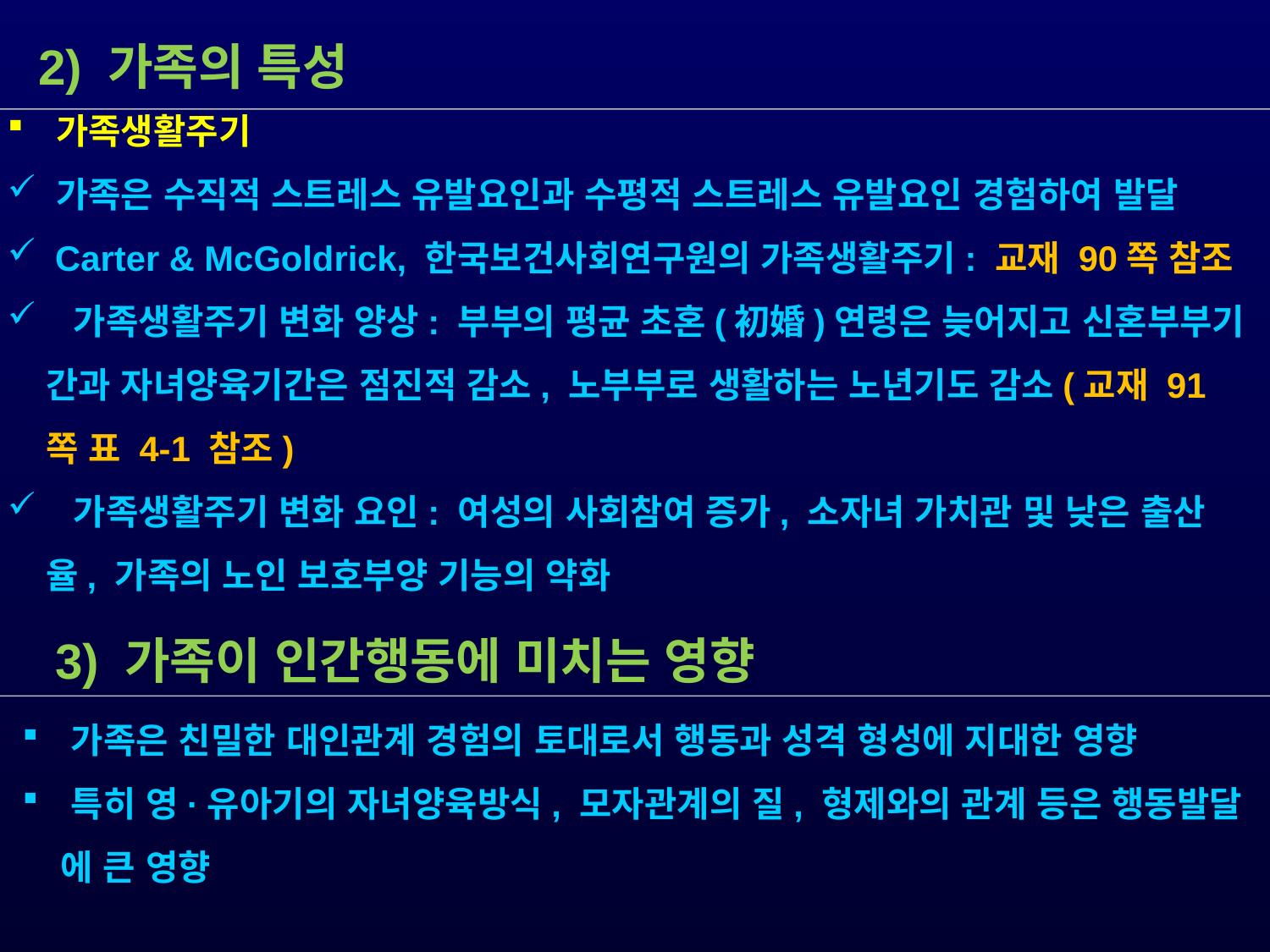

2) 가족의 특성
 가족생활주기
 가족은 수직적 스트레스 유발요인과 수평적 스트레스 유발요인 경험하여 발달
Carter & McGoldrick, 한국보건사회연구원의 가족생활주기: 교재 90쪽 참조
 가족생활주기 변화 양상: 부부의 평균 초혼(初婚)연령은 늦어지고 신혼부부기
   간과 자녀양육기간은 점진적 감소, 노부부로 생활하는 노년기도 감소(교재 91
   쪽 표 4-1 참조)
 가족생활주기 변화 요인: 여성의 사회참여 증가, 소자녀 가치관 및 낮은 출산
   율, 가족의 노인 보호부양 기능의 약화

 3) 가족이 인간행동에 미치는 영향
 가족은 친밀한 대인관계 경험의 토대로서 행동과 성격 형성에 지대한 영향
 특히 영·유아기의 자녀양육방식, 모자관계의 질, 형제와의 관계 등은 행동발달
   에 큰 영향